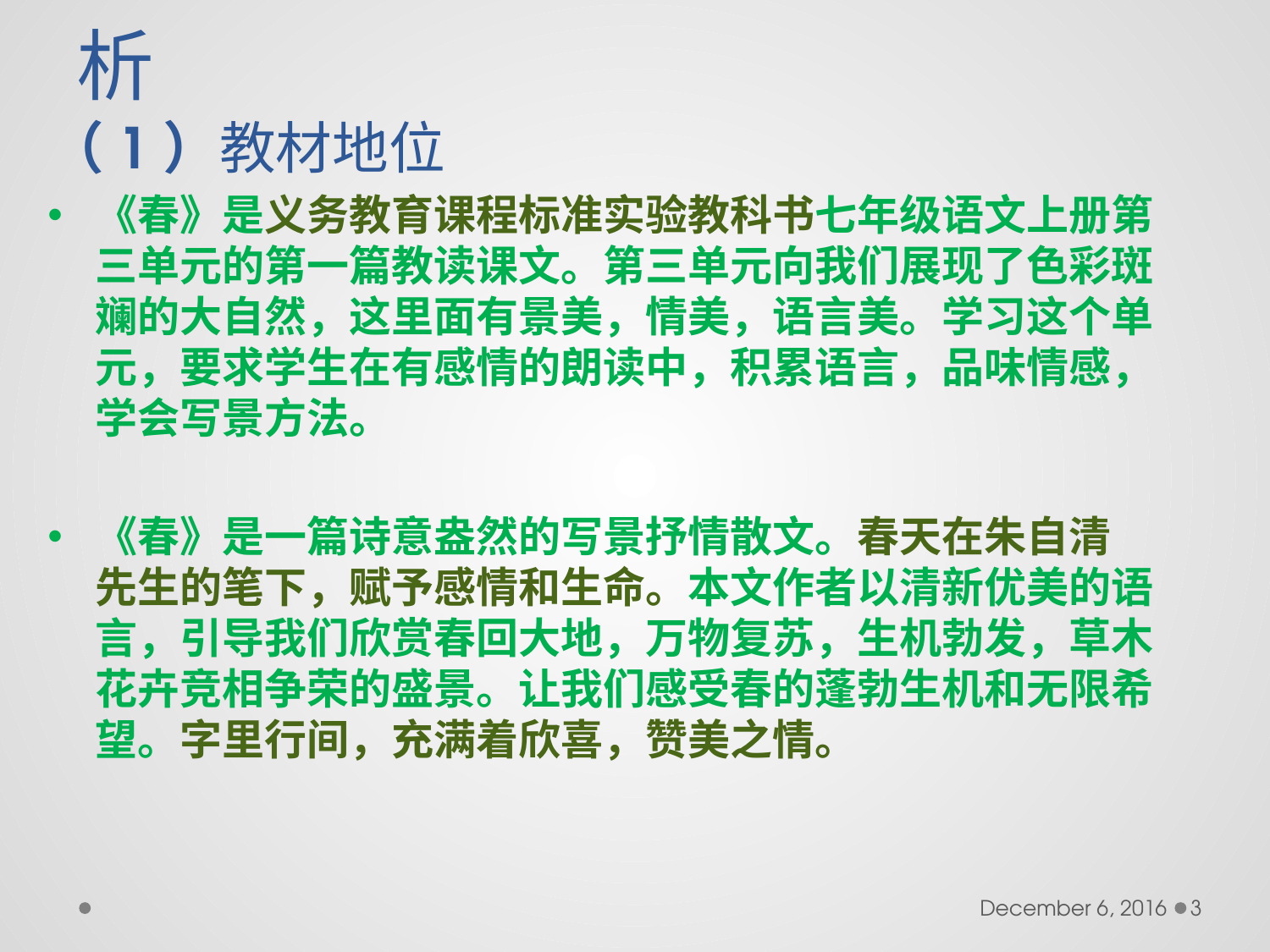

# 一、教材分析
（1）教材地位
《春》是义务教育课程标准实验教科书七年级语文上册第三单元的第一篇教读课文。第三单元向我们展现了色彩斑斓的大自然，这里面有景美，情美，语言美。学习这个单元，要求学生在有感情的朗读中，积累语言，品味情感，学会写景方法。

《春》是一篇诗意盎然的写景抒情散文。春天在朱自清　先生的笔下，赋予感情和生命。本文作者以清新优美的语言，引导我们欣赏春回大地，万物复苏，生机勃发，草木花卉竞相争荣的盛景。让我们感受春的蓬勃生机和无限希望。字里行间，充满着欣喜，赞美之情。

December 6, 2016
3